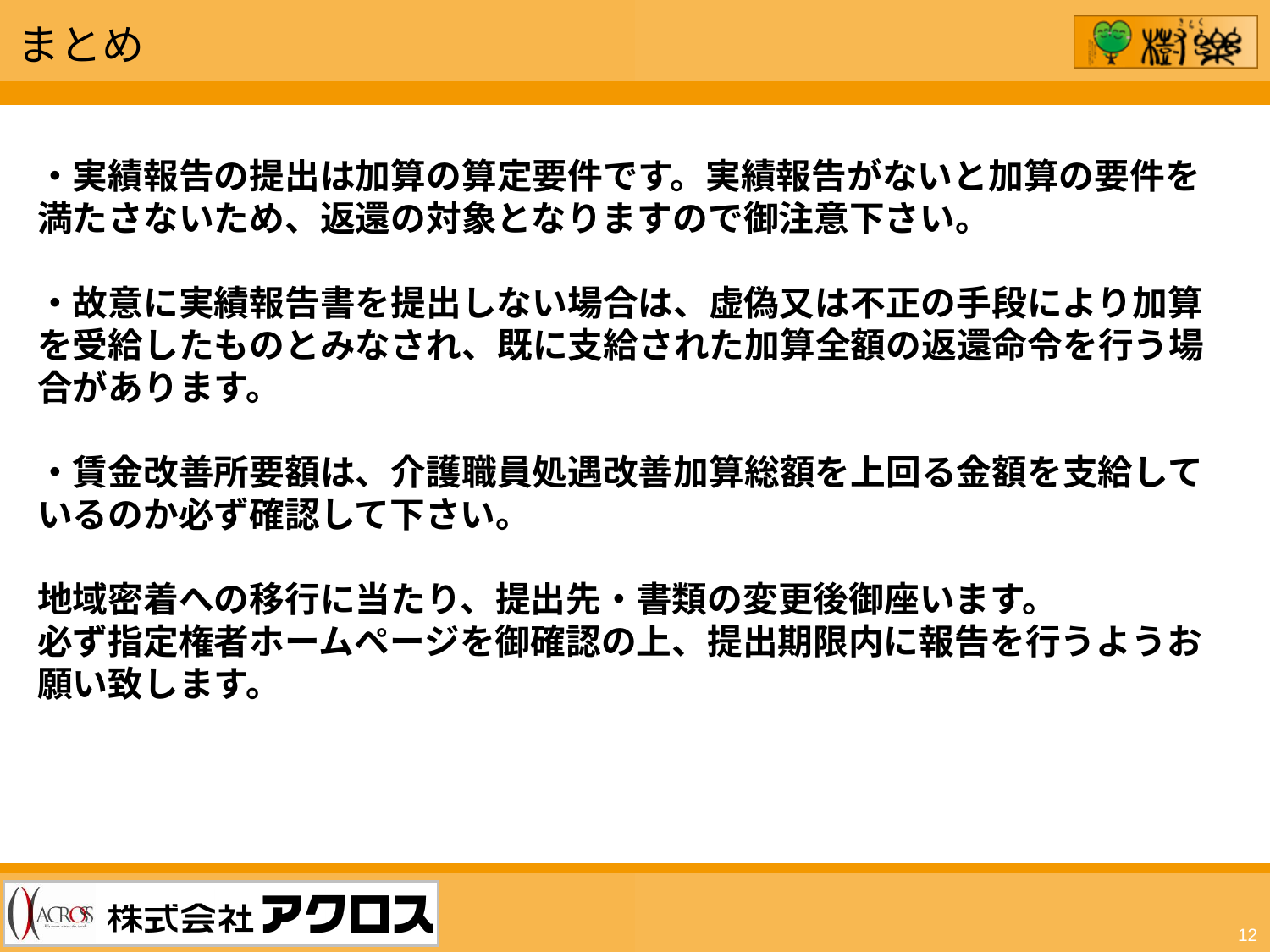

まとめ
・実績報告の提出は加算の算定要件です。実績報告がないと加算の要件を満たさないため、返還の対象となりますので御注意下さい。

・故意に実績報告書を提出しない場合は、虚偽又は不正の手段により加算を受給したものとみなされ、既に支給された加算全額の返還命令を行う場合があります。

・賃金改善所要額は、介護職員処遇改善加算総額を上回る金額を支給しているのか必ず確認して下さい。

地域密着への移行に当たり、提出先・書類の変更後御座います。
必ず指定権者ホームページを御確認の上、提出期限内に報告を行うようお願い致します。

12